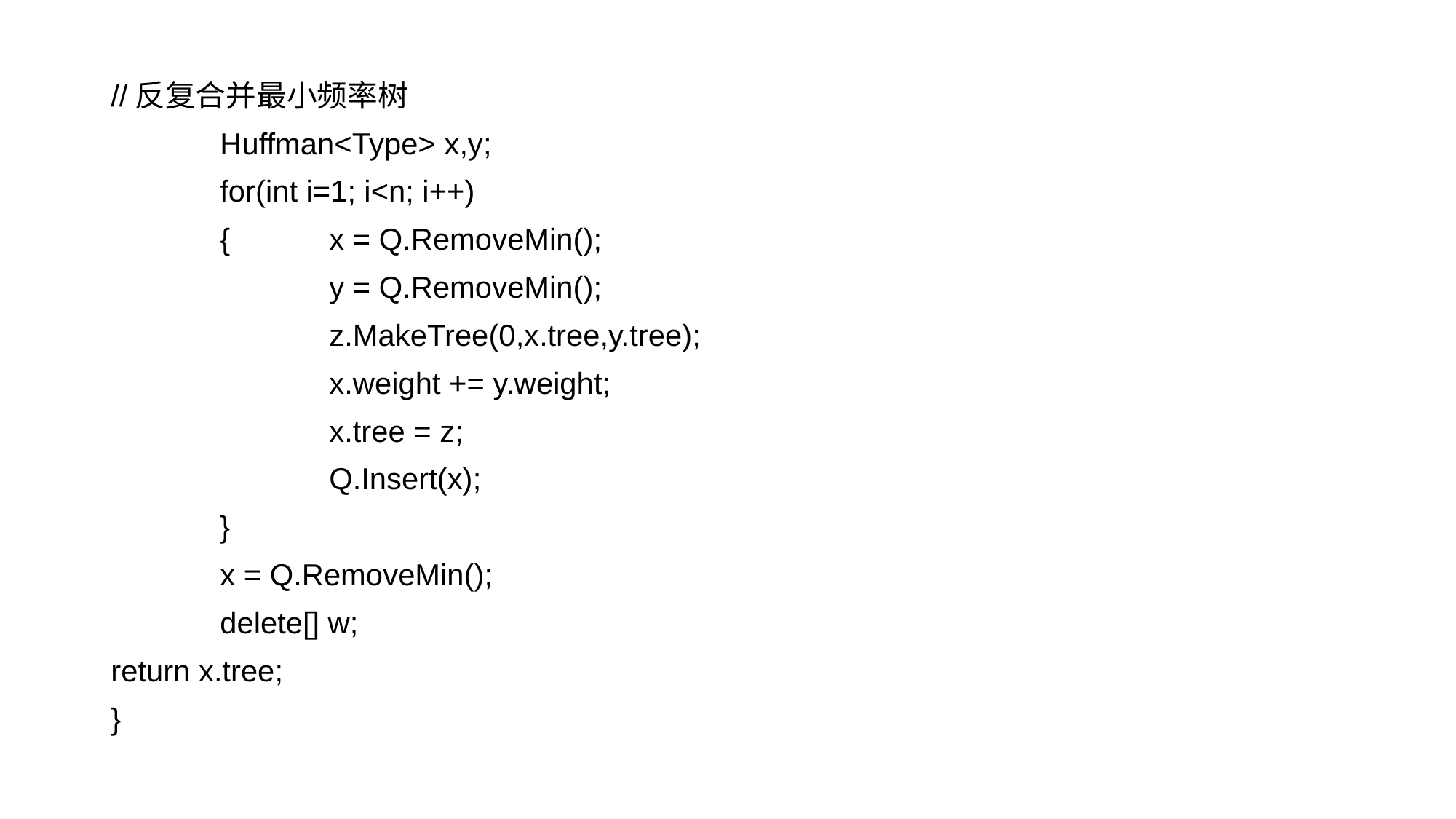

//反复合并最小频率树
	Huffman<Type> x,y;
	for(int i=1; i<n; i++)
	{	x = Q.RemoveMin();
		y = Q.RemoveMin();
		z.MakeTree(0,x.tree,y.tree);
		x.weight += y.weight;
		x.tree = z;
		Q.Insert(x);
	}
 	x = Q.RemoveMin();
 	delete[] w;
return x.tree;
}